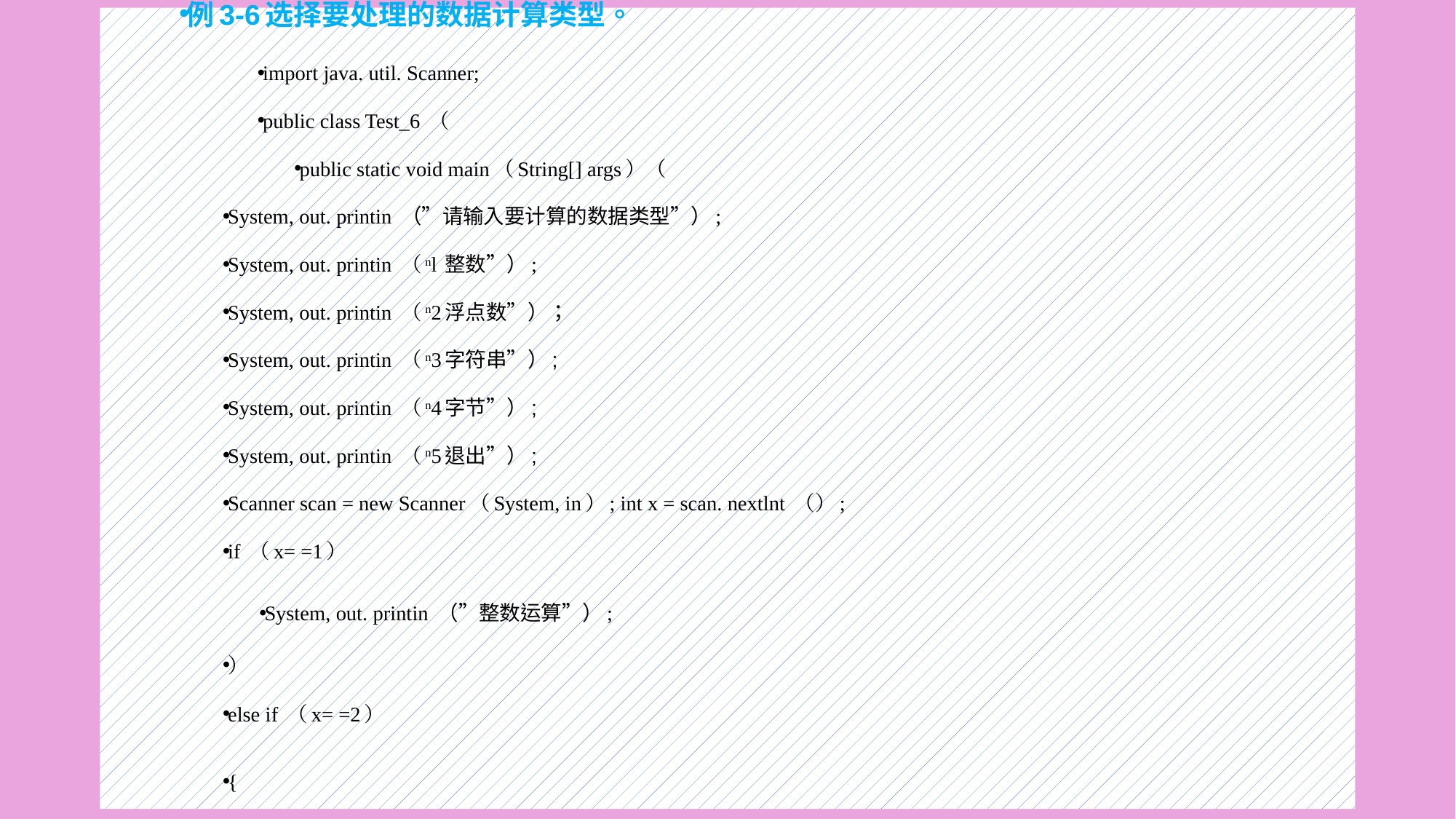

例3-6选择要处理的数据计算类型。
import java. util. Scanner;
public class Test_6 （
public static void main（String[] args）（
System, out. printin （”请输入要计算的数据类型”）;
System, out. printin （nl	整数”）;
System, out. printin （n2	浮点数”）；
System, out. printin （n3	字符串”）;
System, out. printin （n4	字节”）;
System, out. printin （n5	退出”）;
Scanner scan = new Scanner（System, in）; int x = scan. nextlnt （）;
if （x= =1）
System, out. printin （”整数运算”）;
）
else if （x= =2）
{

#